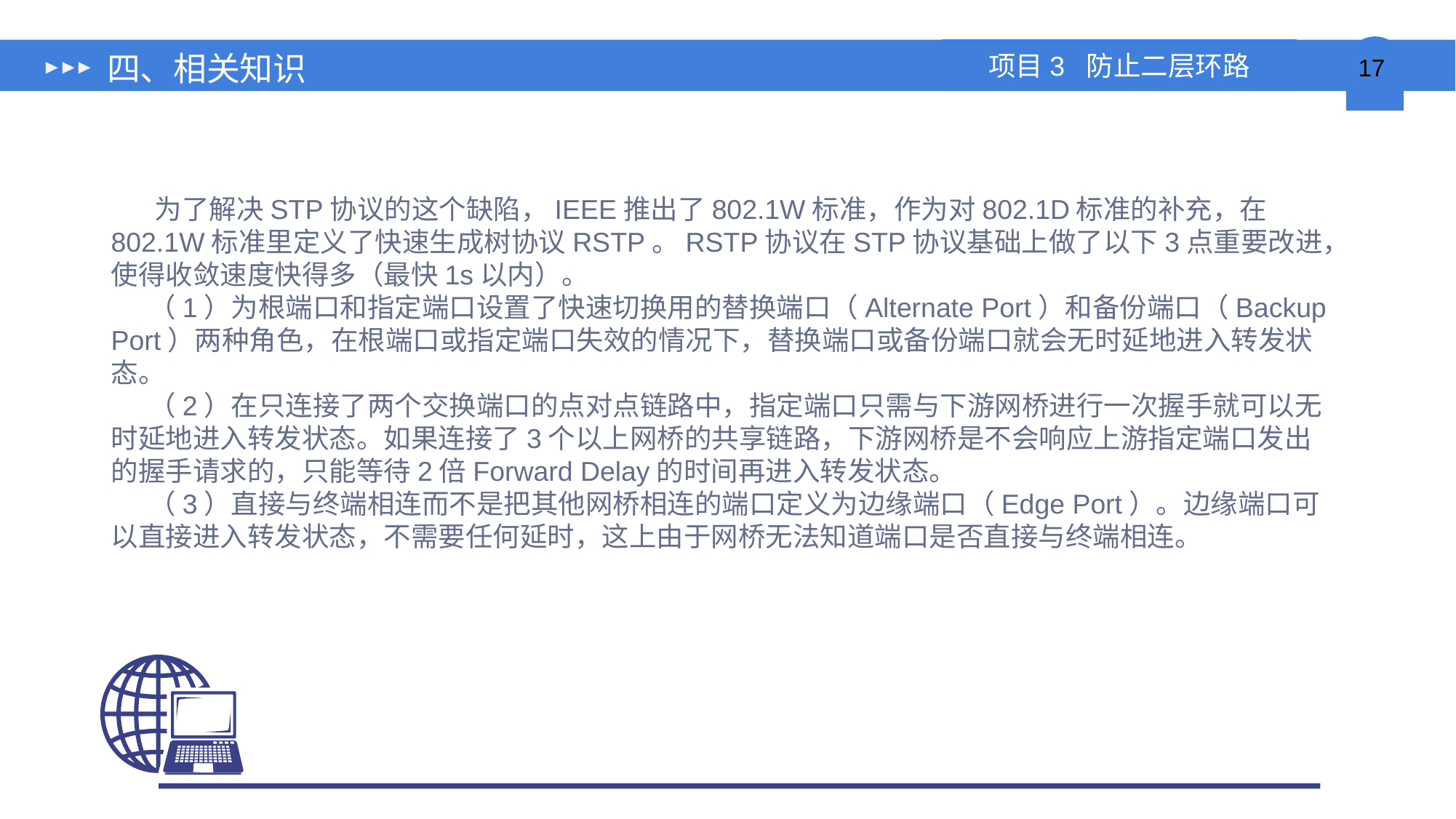

# 四、相关知识
      为了解决STP协议的这个缺陷，IEEE推出了802.1W标准，作为对802.1D标准的补充，在802.1W标准里定义了快速生成树协议RSTP。RSTP协议在STP协议基础上做了以下3点重要改进，使得收敛速度快得多（最快1s以内）。
     （1）为根端口和指定端口设置了快速切换用的替换端口（Alternate Port）和备份端口（Backup Port）两种角色，在根端口或指定端口失效的情况下，替换端口或备份端口就会无时延地进入转发状态。
     （2）在只连接了两个交换端口的点对点链路中，指定端口只需与下游网桥进行一次握手就可以无时延地进入转发状态。如果连接了3个以上网桥的共享链路，下游网桥是不会响应上游指定端口发出的握手请求的，只能等待2倍Forward Delay的时间再进入转发状态。
     （3）直接与终端相连而不是把其他网桥相连的端口定义为边缘端口（Edge Port）。边缘端口可以直接进入转发状态，不需要任何延时，这上由于网桥无法知道端口是否直接与终端相连。